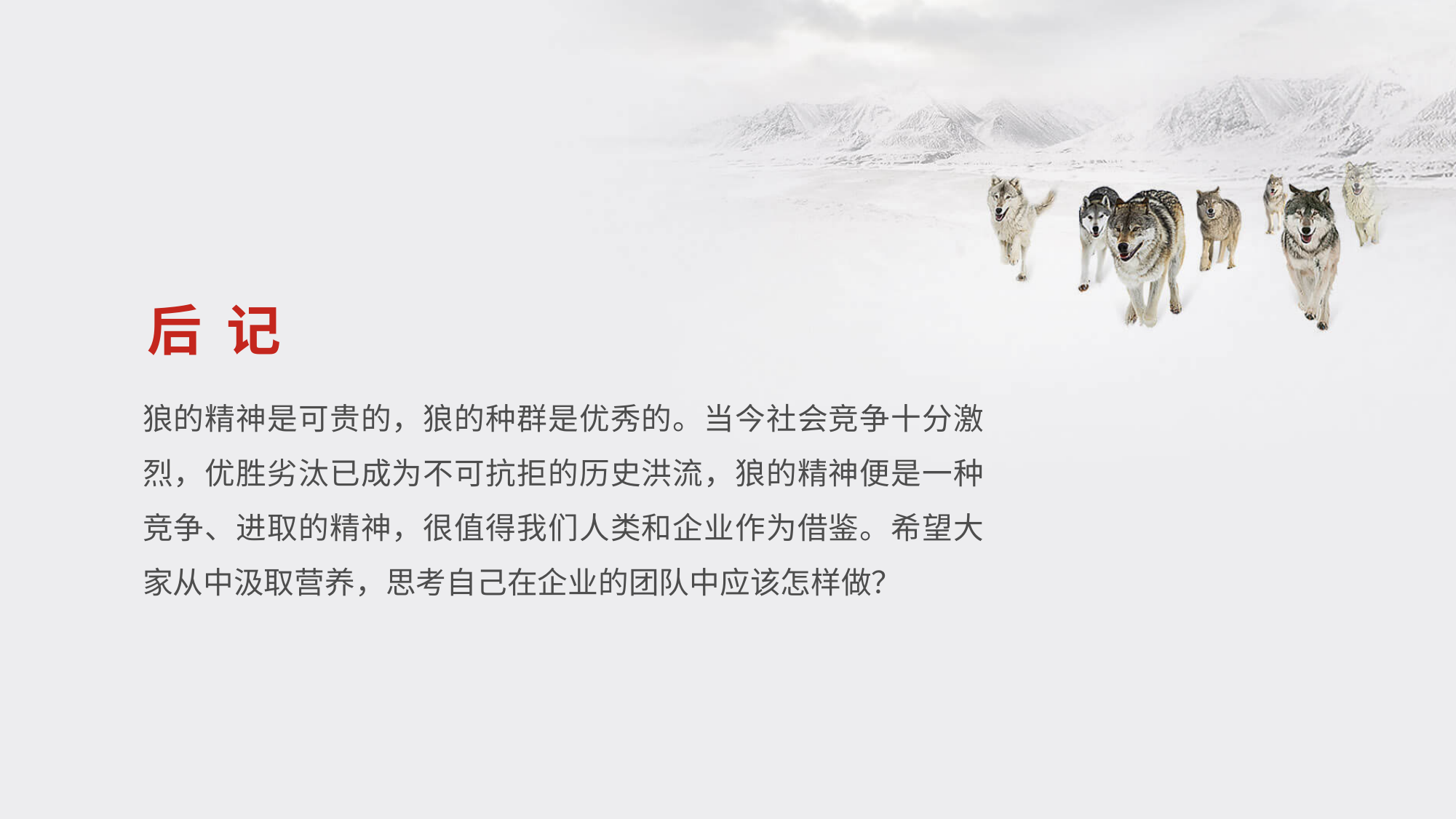

后  记
狼的精神是可贵的，狼的种群是优秀的。当今社会竞争十分激烈，优胜劣汰已成为不可抗拒的历史洪流，狼的精神便是一种竞争、进取的精神，很值得我们人类和企业作为借鉴。希望大家从中汲取营养，思考自己在企业的团队中应该怎样做？